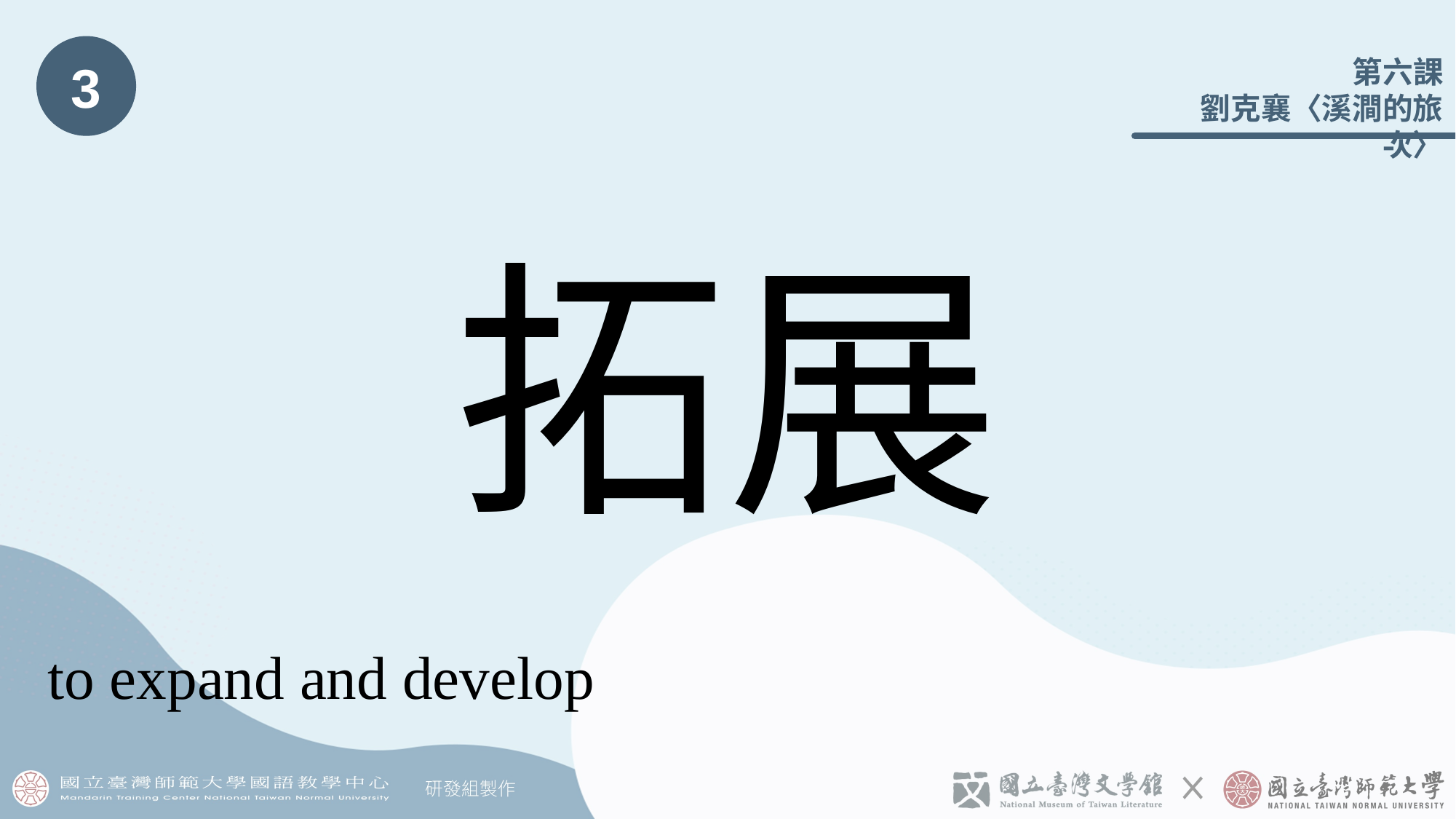

3
# 拓展
to expand and develop